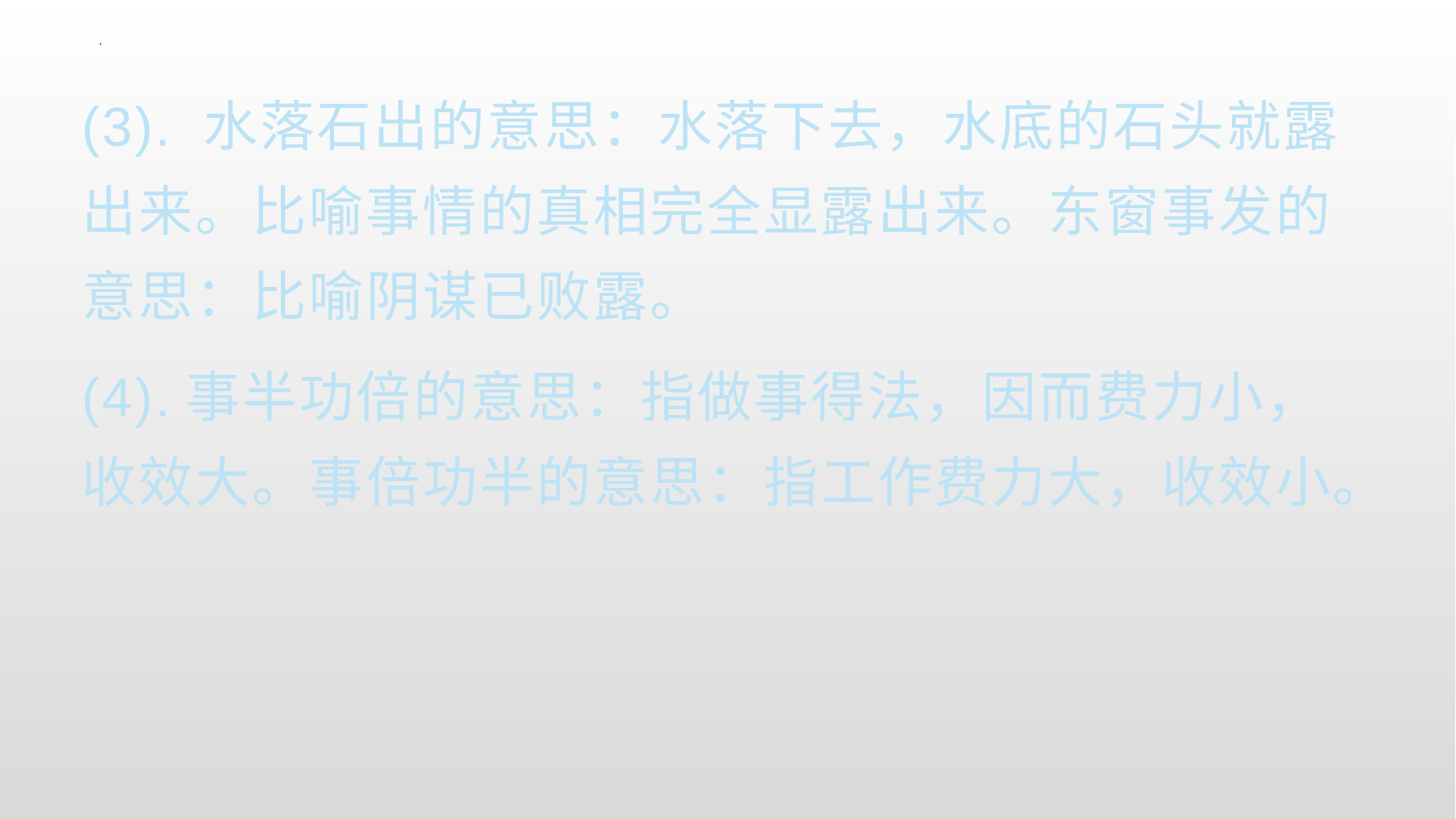

(3). 水落石出的意思：水落下去，水底的石头就露出来。比喻事情的真相完全显露出来。东窗事发的意思：比喻阴谋已败露。
(4).事半功倍的意思：指做事得法，因而费力小，收效大。事倍功半的意思：指工作费力大，收效小。